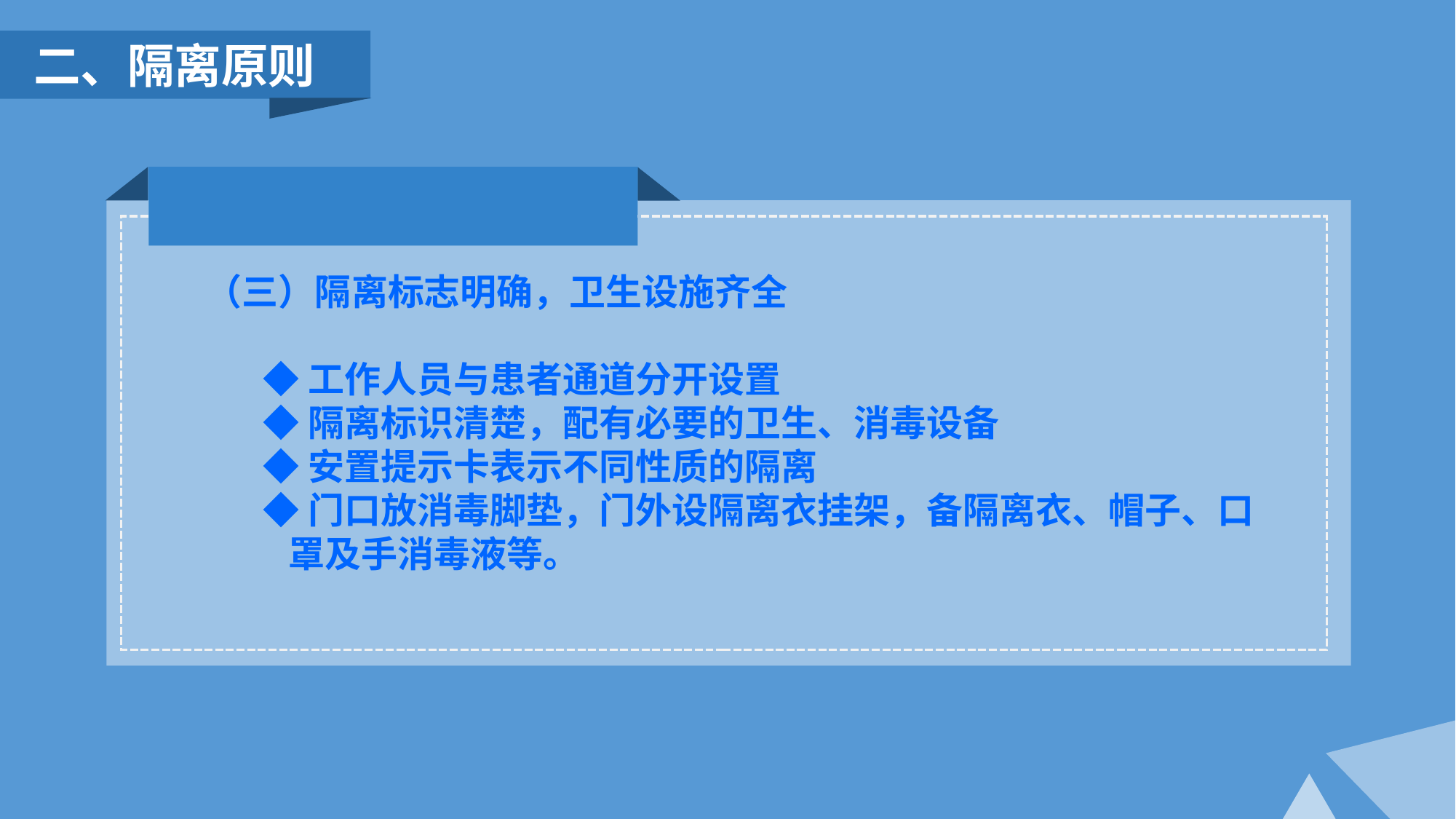

二、隔离原则

（三）隔离标志明确，卫生设施齐全

       ◆工作人员与患者通道分开设置
       ◆隔离标识清楚，配有必要的卫生、消毒设备
       ◆安置提示卡表示不同性质的隔离
       ◆门口放消毒脚垫，门外设隔离衣挂架，备隔离衣、帽子、口
         罩及手消毒液等。